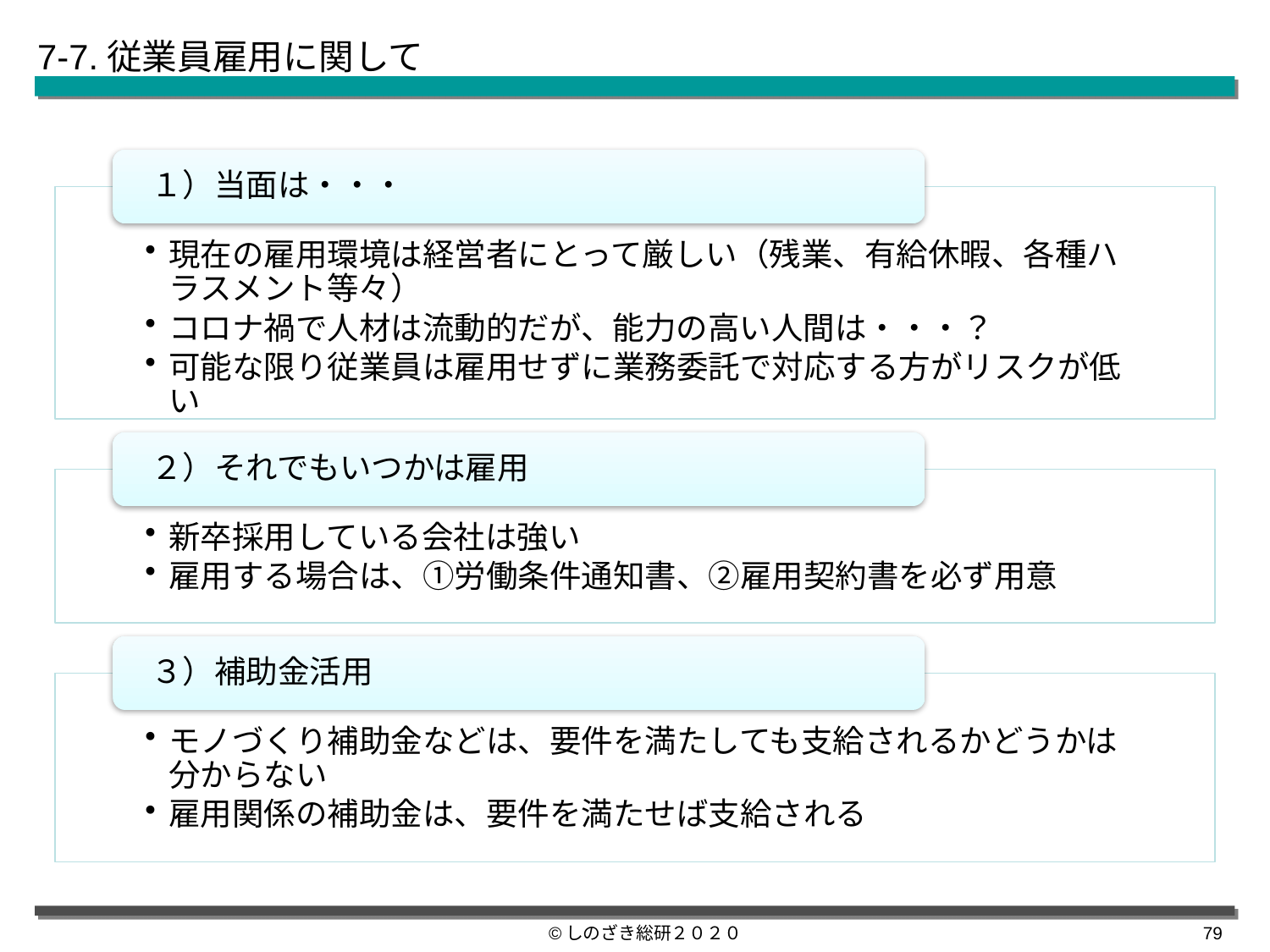

7-7.従業員雇用に関して
現在の雇用環境は経営者にとって厳しい（残業、有給休暇、各種ハラスメント等々）
コロナ禍で人材は流動的だが、能力の高い人間は・・・？
可能な限り従業員は雇用せずに業務委託で対応する方がリスクが低い
１）当面は・・・
新卒採用している会社は強い
雇用する場合は、①労働条件通知書、②雇用契約書を必ず用意
２）それでもいつかは雇用
モノづくり補助金などは、要件を満たしても支給されるかどうかは分からない
雇用関係の補助金は、要件を満たせば支給される
３）補助金活用
©しのざき総研２０２０
79